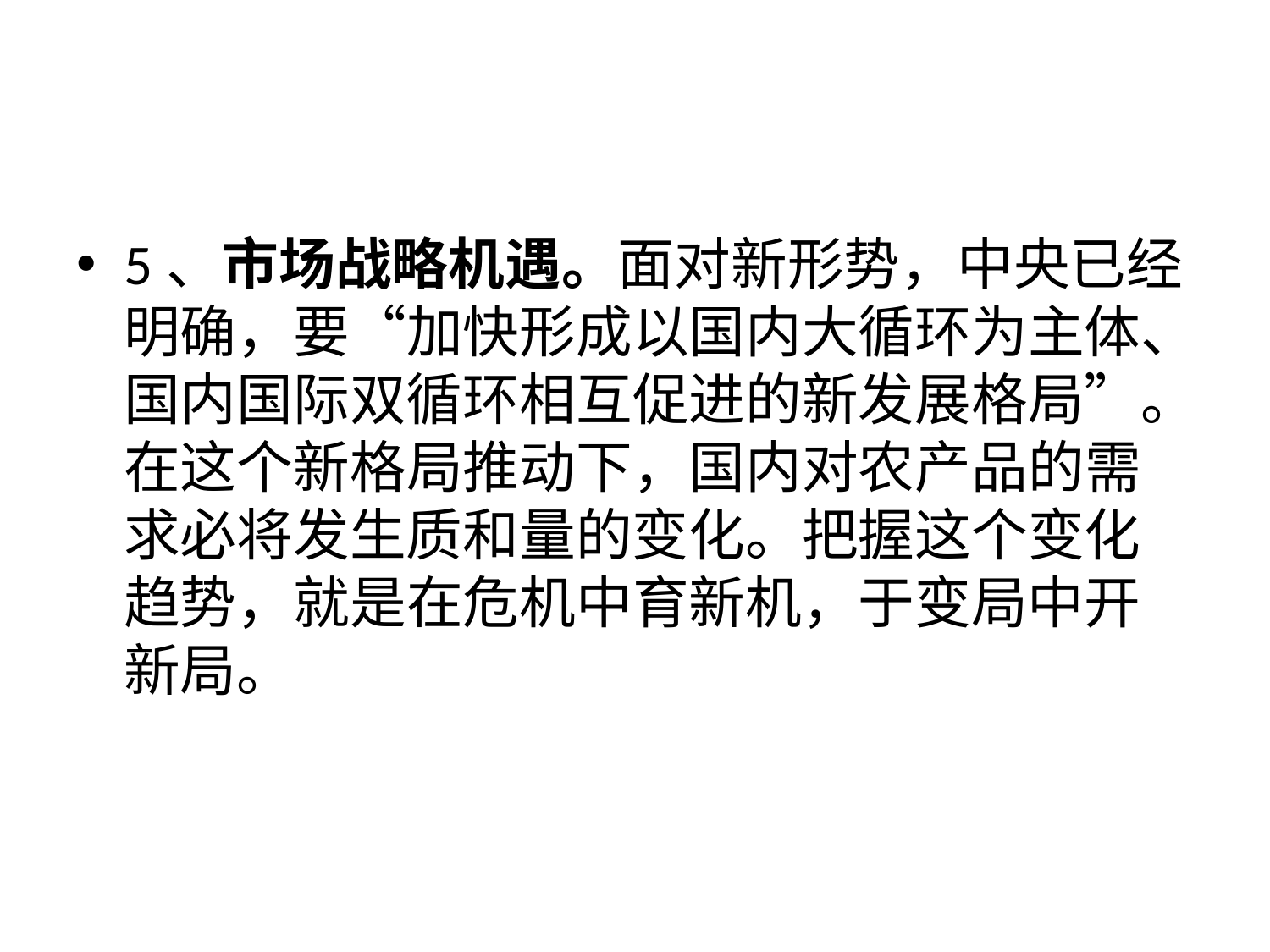

#
5、市场战略机遇。面对新形势，中央已经明确，要“加快形成以国内大循环为主体、国内国际双循环相互促进的新发展格局”。在这个新格局推动下，国内对农产品的需求必将发生质和量的变化。把握这个变化趋势，就是在危机中育新机，于变局中开新局。